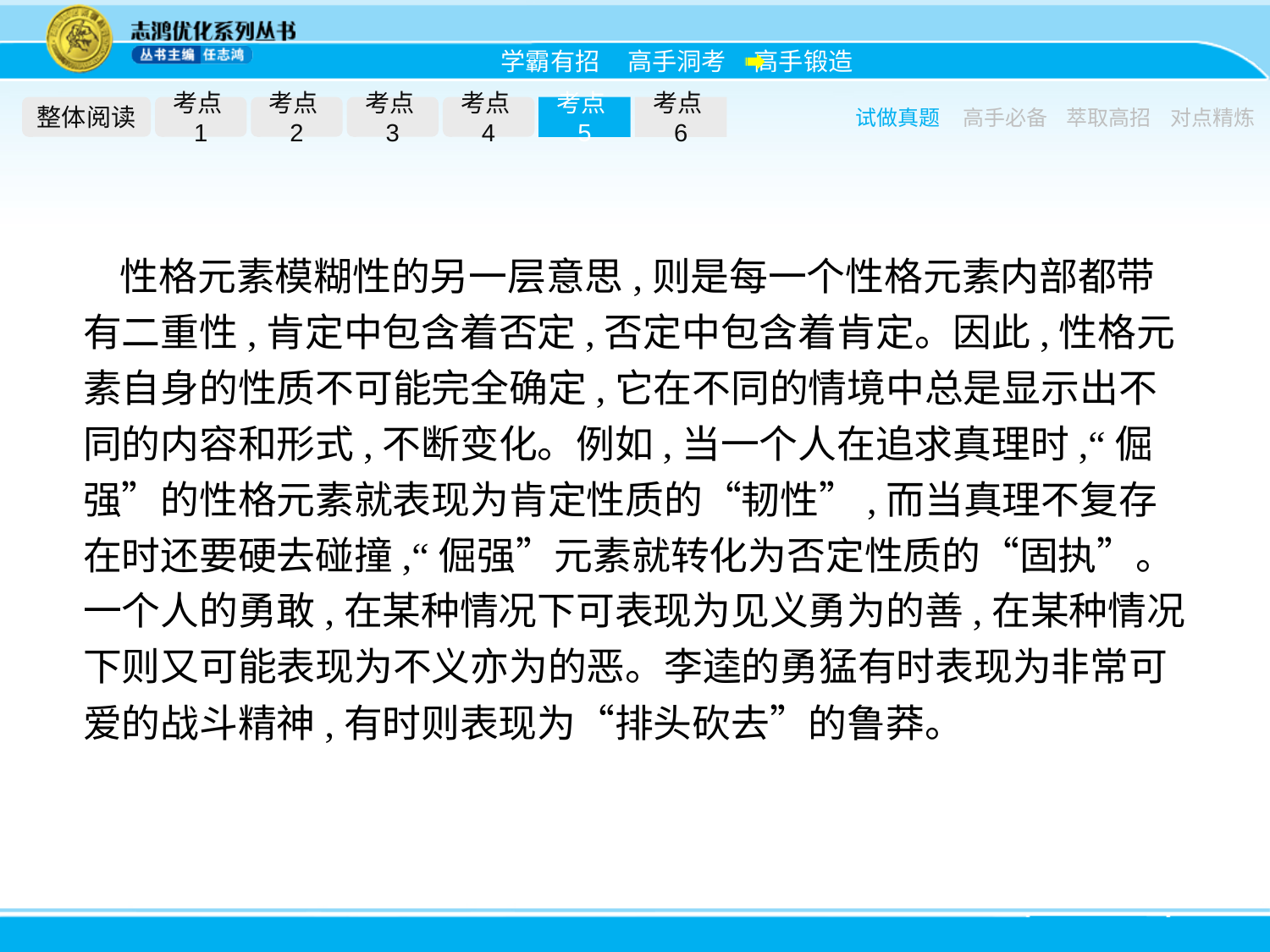

整体阅读
考点1
考点2
考点3
考点4
考点5
考点6
试做真题
高手必备
萃取高招
对点精炼
性格元素模糊性的另一层意思,则是每一个性格元素内部都带有二重性,肯定中包含着否定,否定中包含着肯定。因此,性格元素自身的性质不可能完全确定,它在不同的情境中总是显示出不同的内容和形式,不断变化。例如,当一个人在追求真理时,“倔强”的性格元素就表现为肯定性质的“韧性”,而当真理不复存在时还要硬去碰撞,“倔强”元素就转化为否定性质的“固执”。一个人的勇敢,在某种情况下可表现为见义勇为的善,在某种情况下则又可能表现为不义亦为的恶。李逵的勇猛有时表现为非常可爱的战斗精神,有时则表现为“排头砍去”的鲁莽。